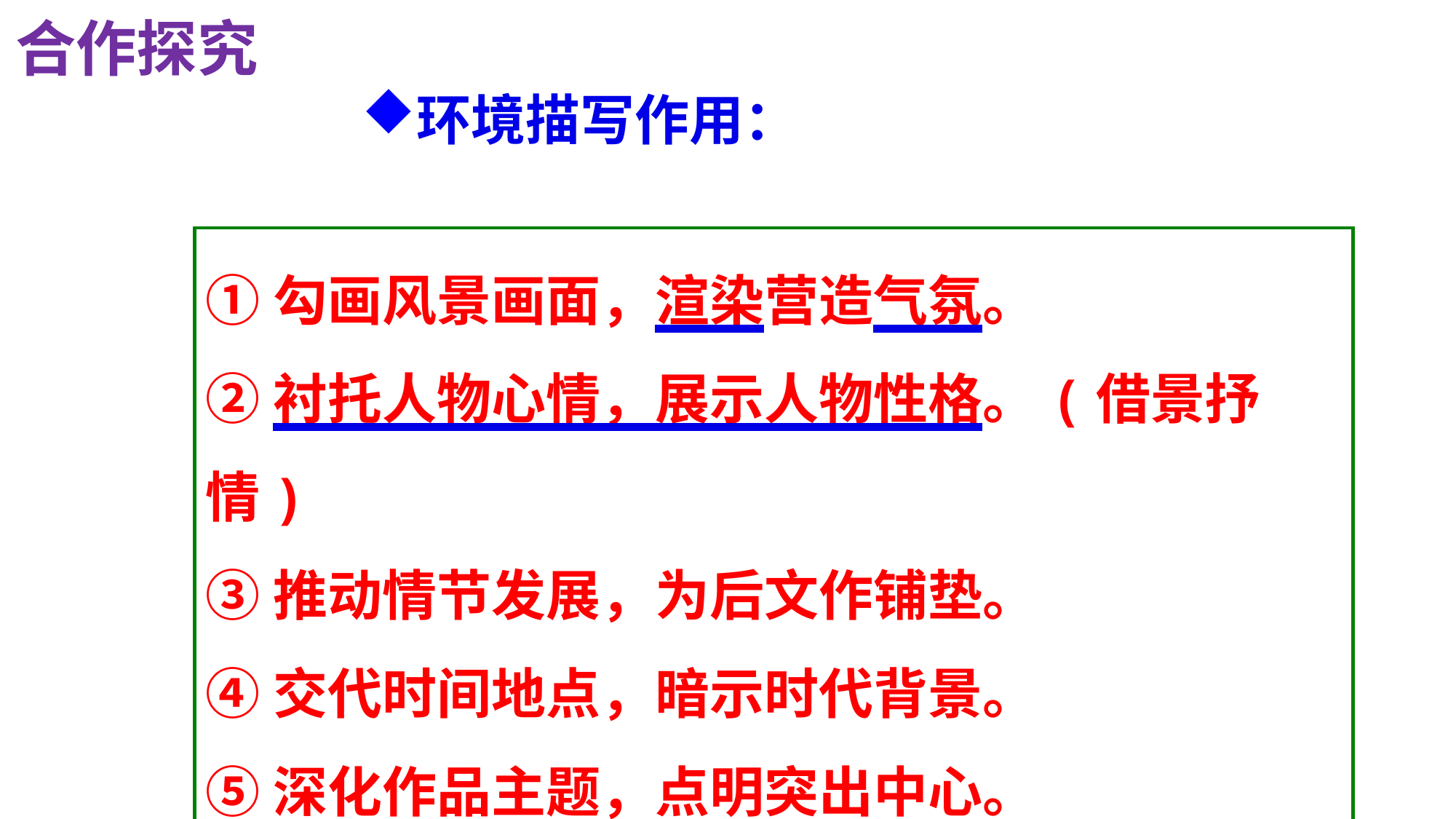

合作探究
环境描写作用：
①勾画风景画面，渲染营造气氛。
②衬托人物心情，展示人物性格。(借景抒情)
③推动情节发展，为后文作铺垫。
④交代时间地点，暗示时代背景。
⑤深化作品主题，点明突出中心。